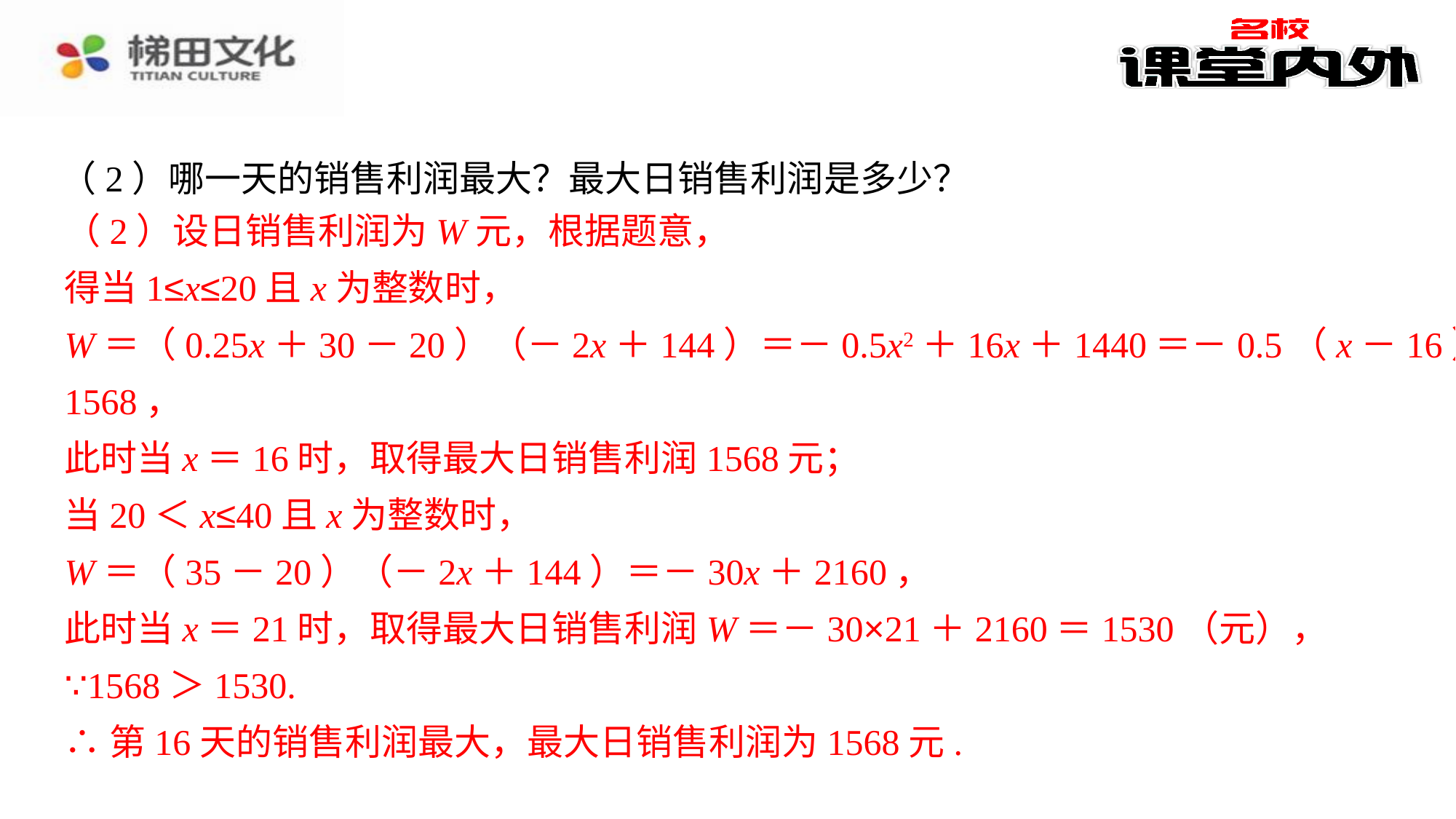

（2）哪一天的销售利润最大？最大日销售利润是多少？
（2）设日销售利润为W元，根据题意，
（2）设日销售利润为W元，根据题意，⁠
得当1≤x≤20且x为整数时，⁠
W＝（0.25x＋30－20）（－2x＋144）＝－0.5x2＋16x＋1440＝－0.5（x－16）2＋1568，⁠
此时当x＝16时，取得最大日销售利润1568元；⁠
当20＜x≤40且x为整数时，⁠
W＝（35－20）（－2x＋144）＝－30x＋2160，⁠
此时当x＝21时，取得最大日销售利润W＝－30×21＋2160＝1530（元），⁠
∵1568＞1530.⁠
∴第16天的销售利润最大，最大日销售利润为1568元.⁠
得当1≤x≤20且x为整数时，
W＝（0.25x＋30－20）（－2x＋144）＝－0.5x2＋16x＋1440＝－0.5（x－16）2＋
1568，
此时当x＝16时，取得最大日销售利润1568元；
当20＜x≤40且x为整数时，
W＝（35－20）（－2x＋144）＝－30x＋2160，
此时当x＝21时，取得最大日销售利润W＝－30×21＋2160＝1530（元），
∵1568＞1530.
∴第16天的销售利润最大，最大日销售利润为1568元.